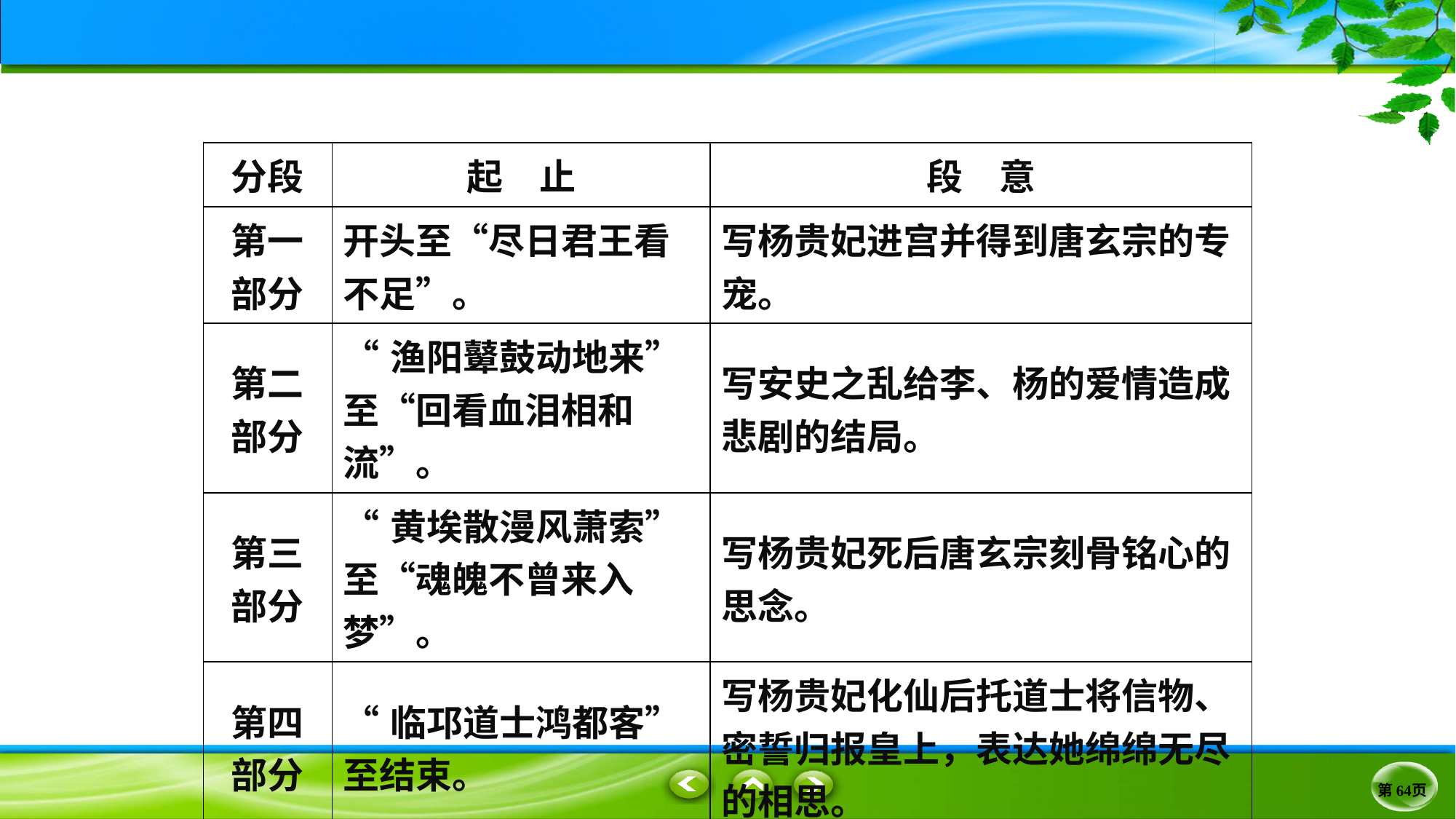

| 分段 | 起　止 | 段　意 |
| --- | --- | --- |
| 第一部分 | 开头至“尽日君王看不足”。 | 写杨贵妃进宫并得到唐玄宗的专宠。 |
| 第二部分 | “渔阳鼙鼓动地来”至“回看血泪相和流”。 | 写安史之乱给李、杨的爱情造成悲剧的结局。 |
| 第三部分 | “黄埃散漫风萧索”至“魂魄不曾来入梦”。 | 写杨贵妃死后唐玄宗刻骨铭心的思念。 |
| 第四部分 | “临邛道士鸿都客”至结束。 | 写杨贵妃化仙后托道士将信物、密誓归报皇上，表达她绵绵无尽的相思。 |